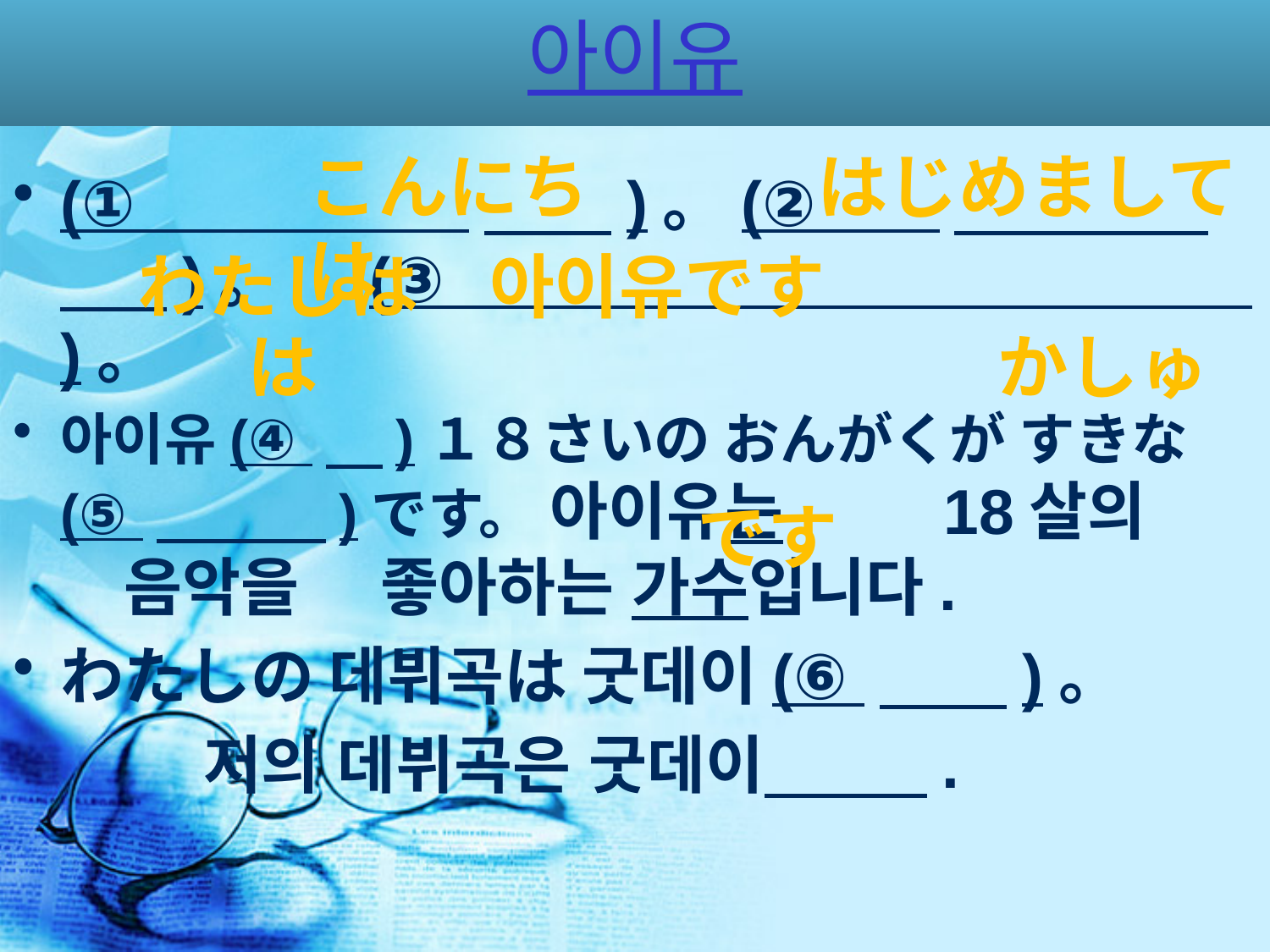

# 아이유
こんにちは
はじめまして
(①                   　　)。(②       　　　　　   )。     (③                                               )。
아이유(④ 　)１８さいの おんがくが すきな (⑤ 　　　)です。 아이유는 　　18살의 　　음악을　 좋아하는 가수입니다.
わたしの 데뷔곡は 굿데이(⑥ 　　)。
　　　저의 데뷔곡은 굿데이 　　 .

わたしは　아이유です
は
かしゅ
です